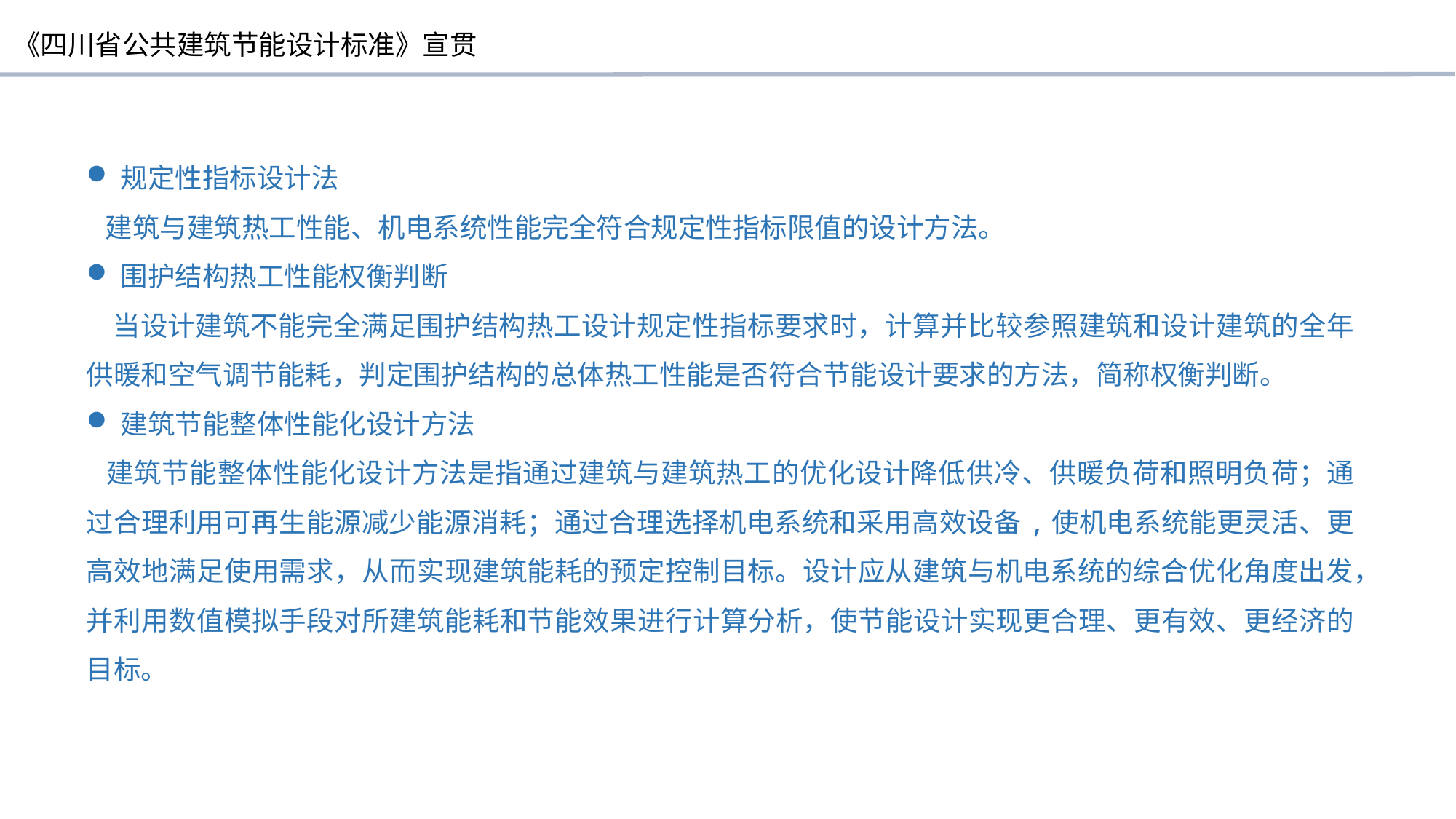

规定性指标设计法
  建筑与建筑热工性能、机电系统性能完全符合规定性指标限值的设计方法。
围护结构热工性能权衡判断
   当设计建筑不能完全满足围护结构热工设计规定性指标要求时，计算并比较参照建筑和设计建筑的全年供暖和空气调节能耗，判定围护结构的总体热工性能是否符合节能设计要求的方法，简称权衡判断。
建筑节能整体性能化设计方法
  建筑节能整体性能化设计方法是指通过建筑与建筑热工的优化设计降低供冷、供暖负荷和照明负荷；通过合理利用可再生能源减少能源消耗；通过合理选择机电系统和采用高效设备,使机电系统能更灵活、更高效地满足使用需求，从而实现建筑能耗的预定控制目标。设计应从建筑与机电系统的综合优化角度出发，并利用数值模拟手段对所建筑能耗和节能效果进行计算分析，使节能设计实现更合理、更有效、更经济的目标。